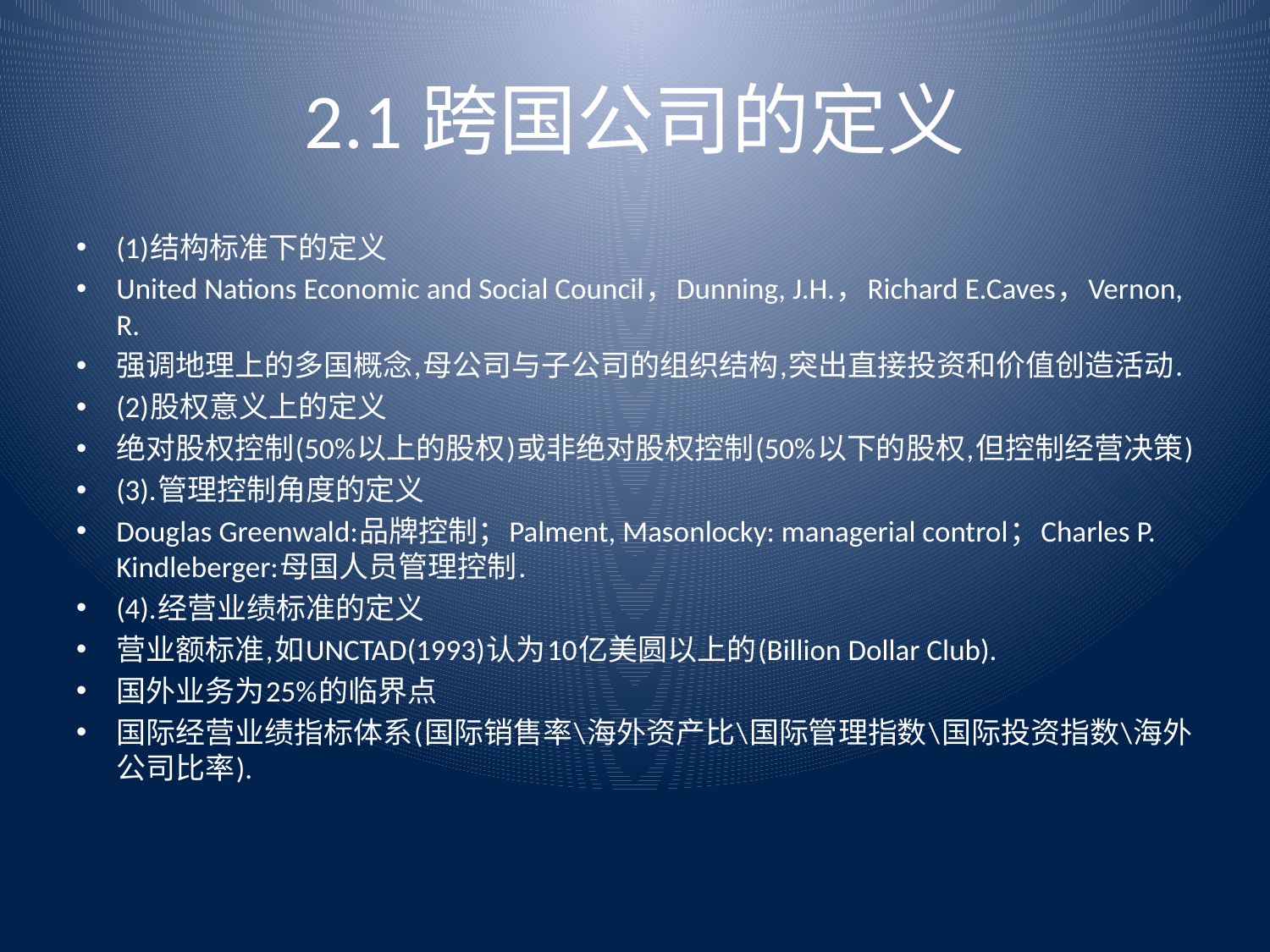

# 2.1跨国公司的定义
(1)结构标准下的定义
United Nations Economic and Social Council，Dunning, J.H.，Richard E.Caves，Vernon, R.
强调地理上的多国概念,母公司与子公司的组织结构,突出直接投资和价值创造活动.
(2)股权意义上的定义
绝对股权控制(50%以上的股权)或非绝对股权控制(50%以下的股权,但控制经营决策)
(3).管理控制角度的定义
Douglas Greenwald:品牌控制；Palment, Masonlocky: managerial control；Charles P. Kindleberger:母国人员管理控制.
(4).经营业绩标准的定义
营业额标准,如UNCTAD(1993)认为10亿美圆以上的(Billion Dollar Club).
国外业务为25%的临界点
国际经营业绩指标体系(国际销售率\海外资产比\国际管理指数\国际投资指数\海外公司比率).